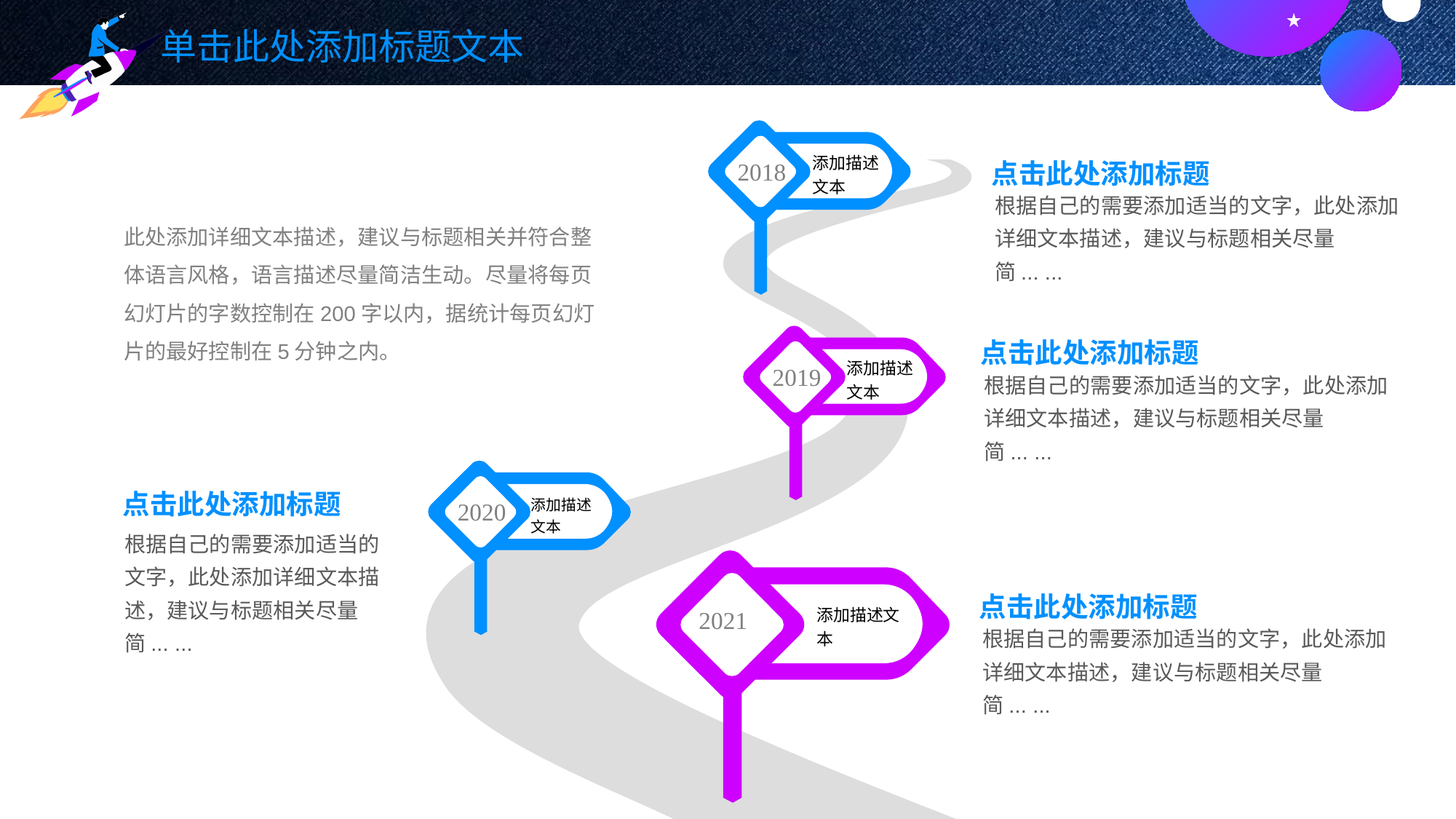

单击此处添加标题文本

添加描述文本

点击此处添加标题
根据自己的需要添加适当的文字，此处添加详细文本描述，建议与标题相关尽量简... ...
2018

此处添加详细文本描述，建议与标题相关并符合整体语言风格，语言描述尽量简洁生动。尽量将每页幻灯片的字数控制在200字以内，据统计每页幻灯片的最好控制在5分钟之内。

点击此处添加标题
根据自己的需要添加适当的文字，此处添加详细文本描述，建议与标题相关尽量简... ...

添加描述文本

2019

点击此处添加标题
根据自己的需要添加适当的文字，此处添加详细文本描述，建议与标题相关尽量简... ...

添加描述文本
2020

点击此处添加标题
根据自己的需要添加适当的文字，此处添加详细文本描述，建议与标题相关尽量简... ...
添加描述文本
2021